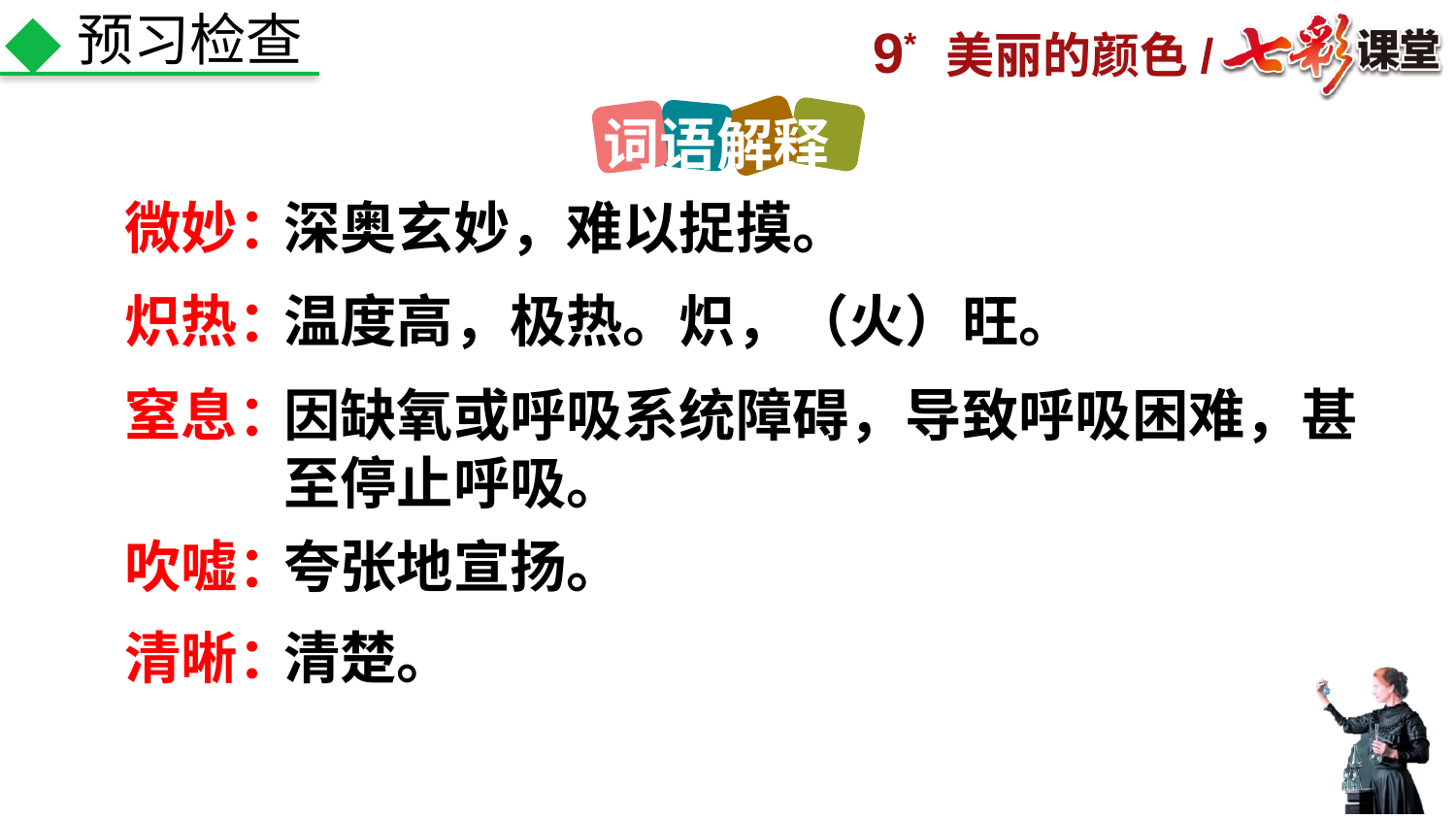

预习检查

词语解释

微妙：
深奥玄妙，难以捉摸。
炽热：
温度高，极热。炽，（火）旺。
窒息：
因缺氧或呼吸系统障碍，导致呼吸困难，甚至停止呼吸。
吹嘘：
夸张地宣扬。
清晰：
清楚。